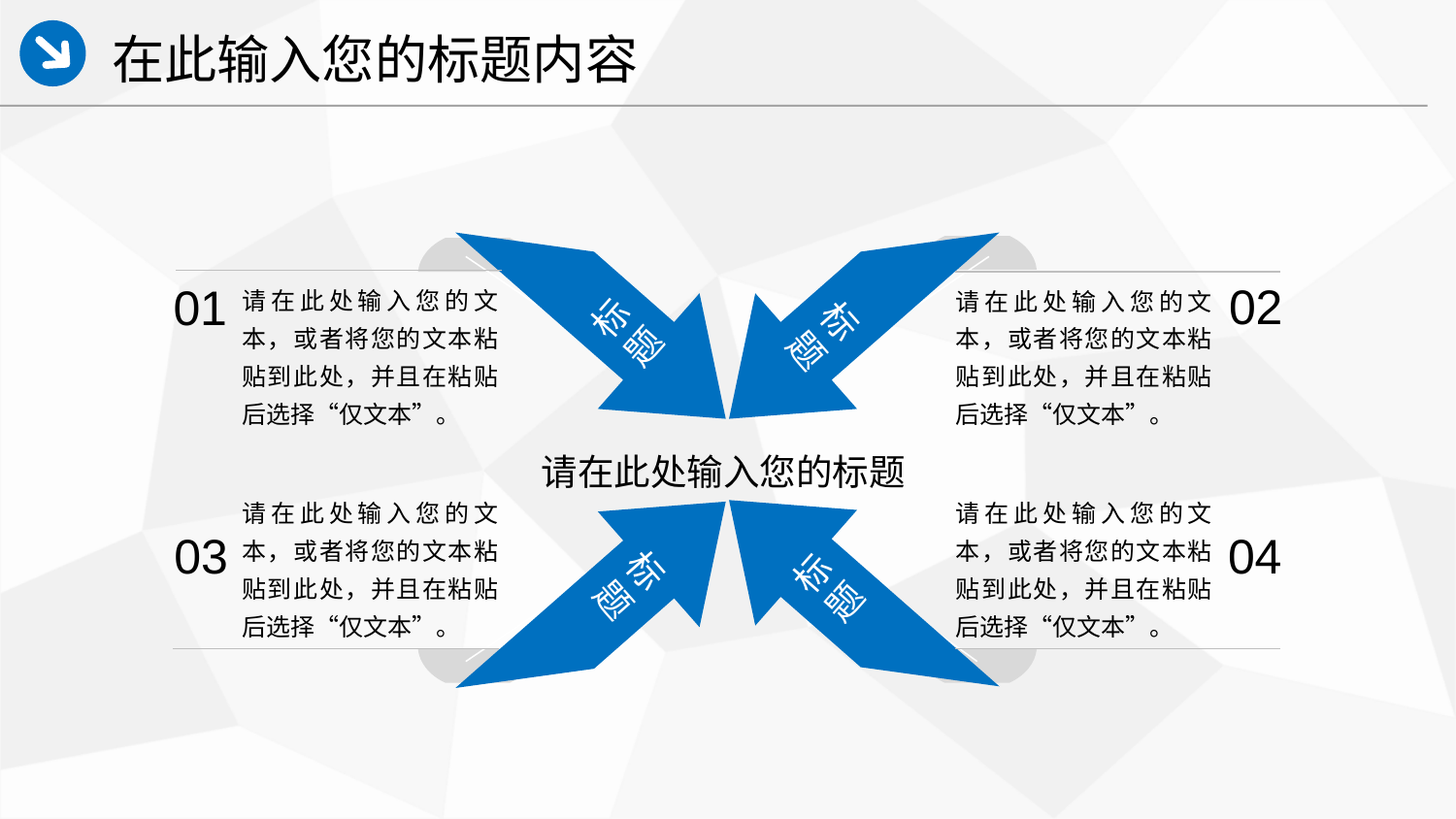

在此输入您的标题内容
标题
标题

02
01
请在此处输入您的文本，或者将您的文本粘贴到此处，并且在粘贴后选择“仅文本”。
请在此处输入您的文本，或者将您的文本粘贴到此处，并且在粘贴后选择“仅文本”。
请在此处输入您的标题
请在此处输入您的文本，或者将您的文本粘贴到此处，并且在粘贴后选择“仅文本”。
请在此处输入您的文本，或者将您的文本粘贴到此处，并且在粘贴后选择“仅文本”。
04
03
标题
标题